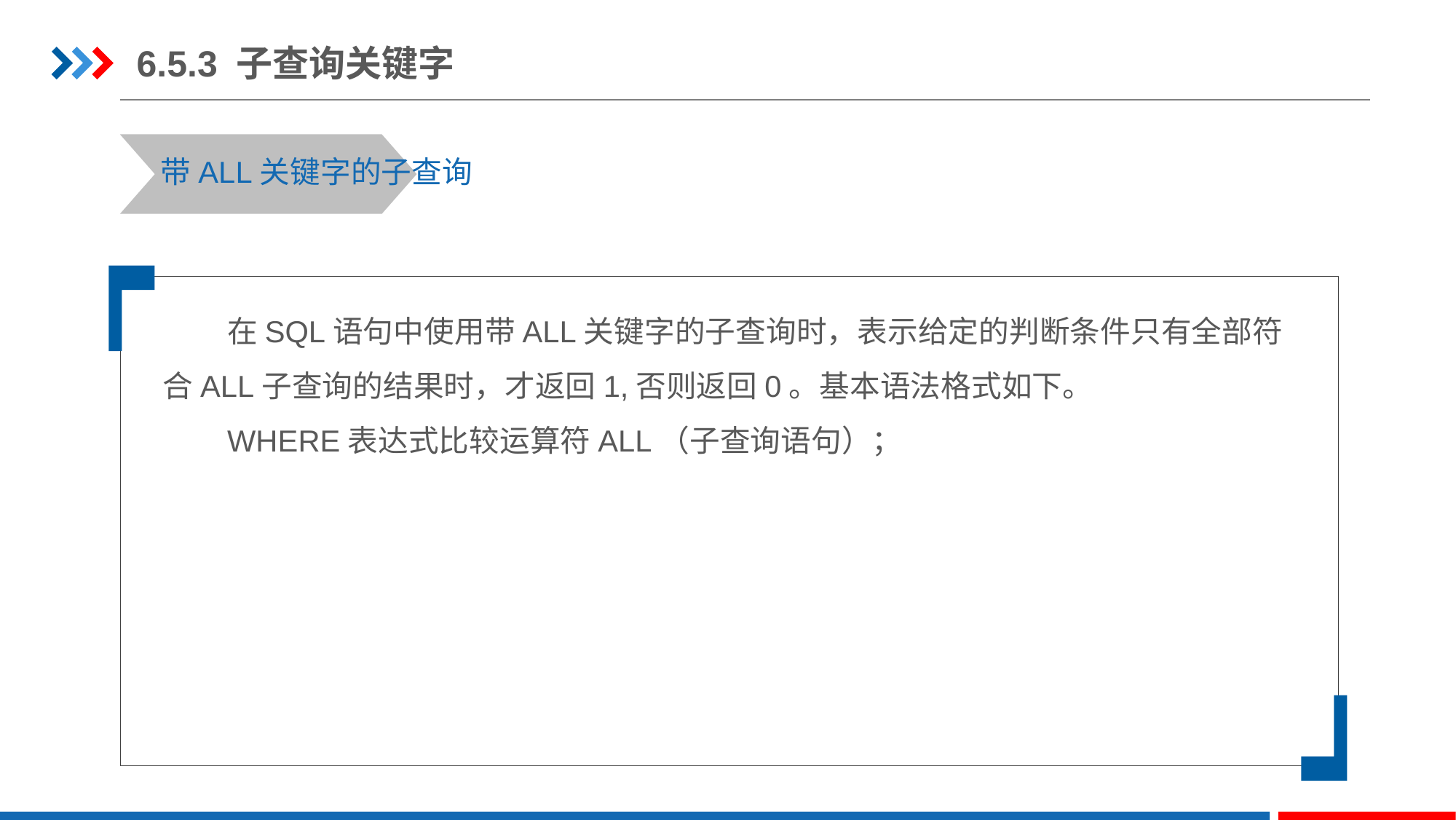

6.5.3 子查询关键字

带ALL关键字的子查询

在SQL语句中使用带ALL关键字的子查询时，表示给定的判断条件只有全部符合ALL子查询的结果时，才返回1,否则返回0。基本语法格式如下。
WHERE表达式比较运算符ALL（子查询语句）；